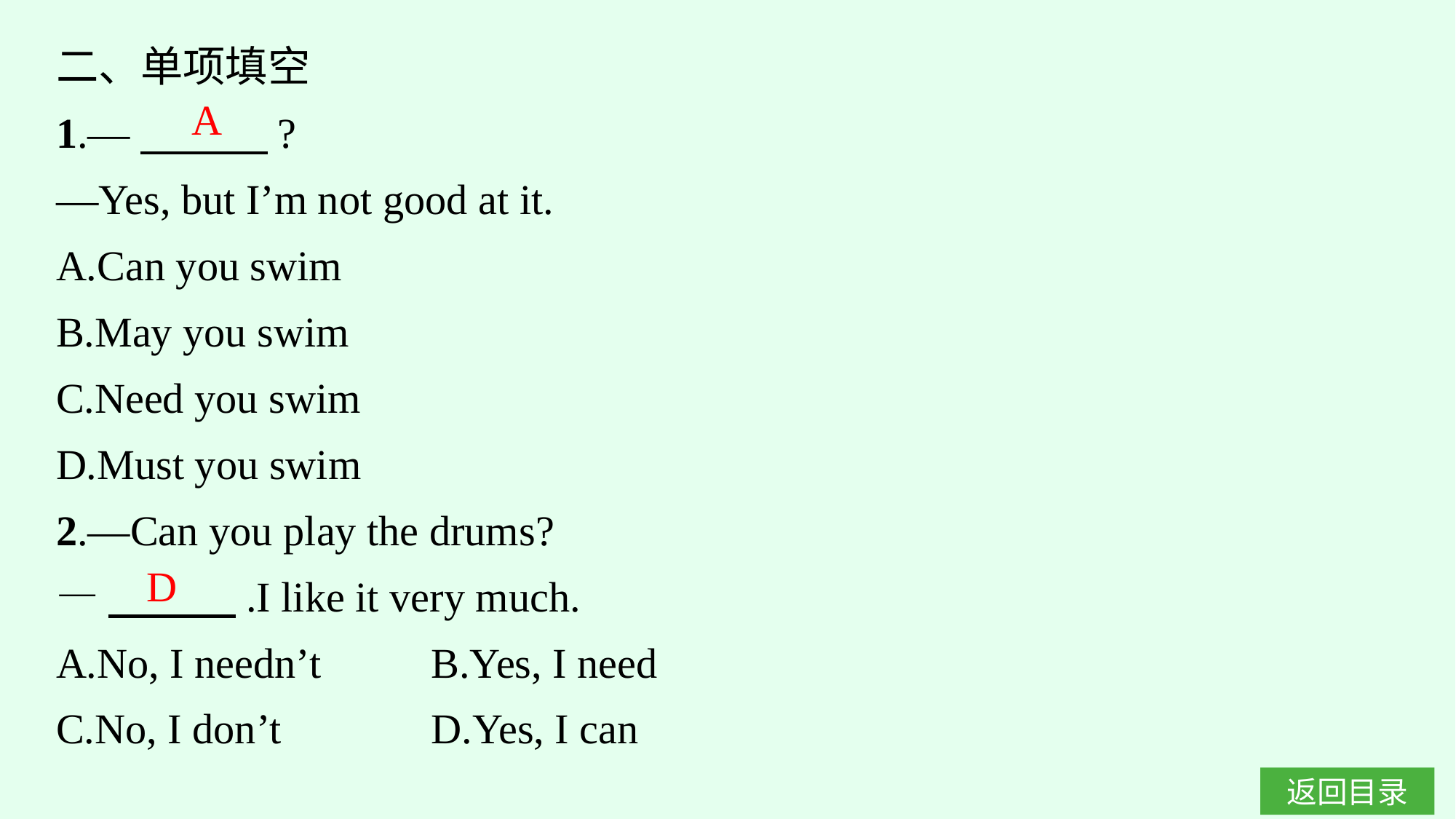

二、单项填空
1.—　　　?
—Yes, but I’m not good at it.
A.Can you swim
B.May you swim
C.Need you swim
D.Must you swim
2.—Can you play the drums?
—　　　.I like it very much.
A.No, I needn’t	B.Yes, I need
C.No, I don’t 		D.Yes, I can
A
D